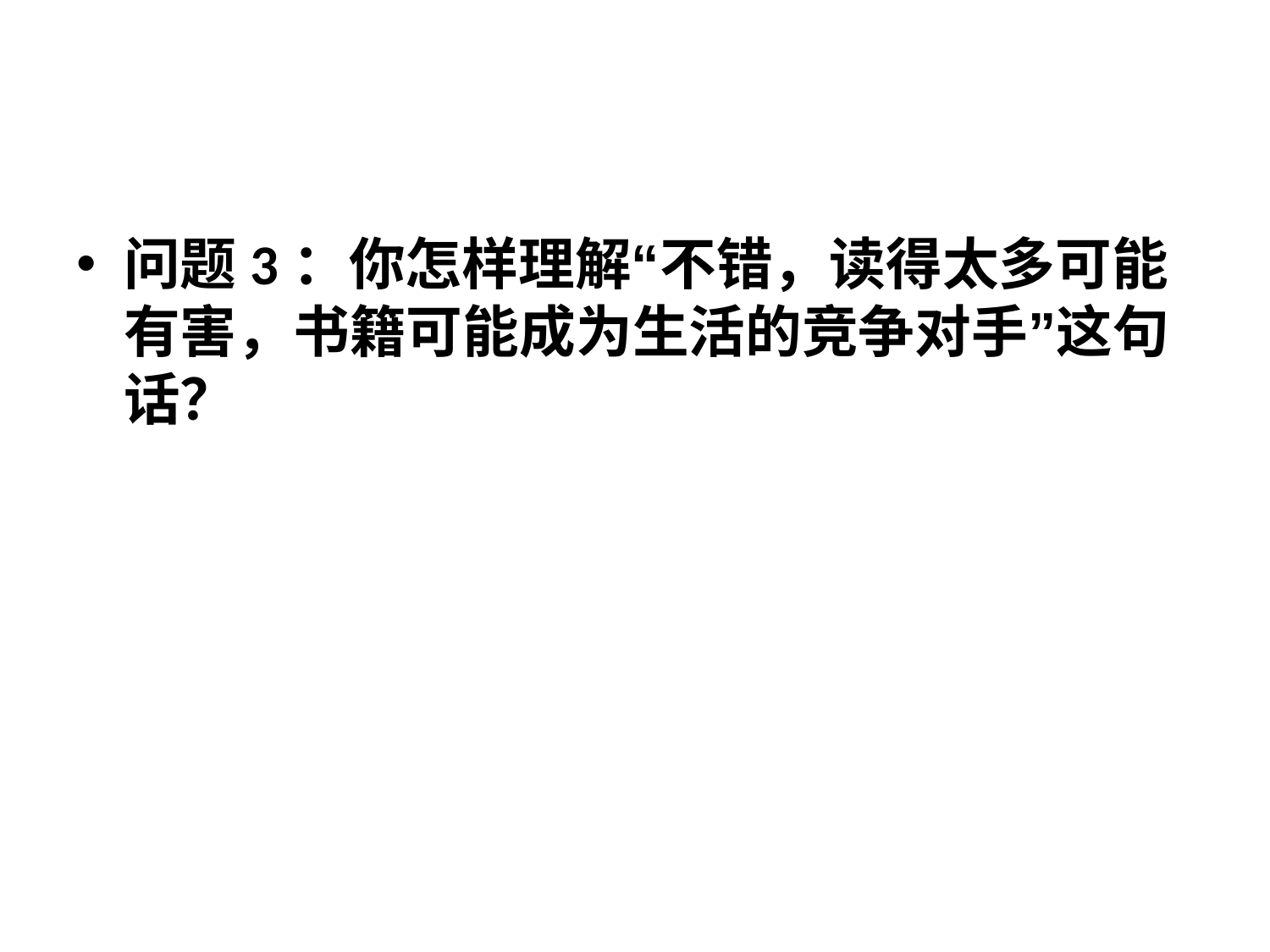

问题3：你怎样理解“不错，读得太多可能有害，书籍可能成为生活的竞争对手”这句话？